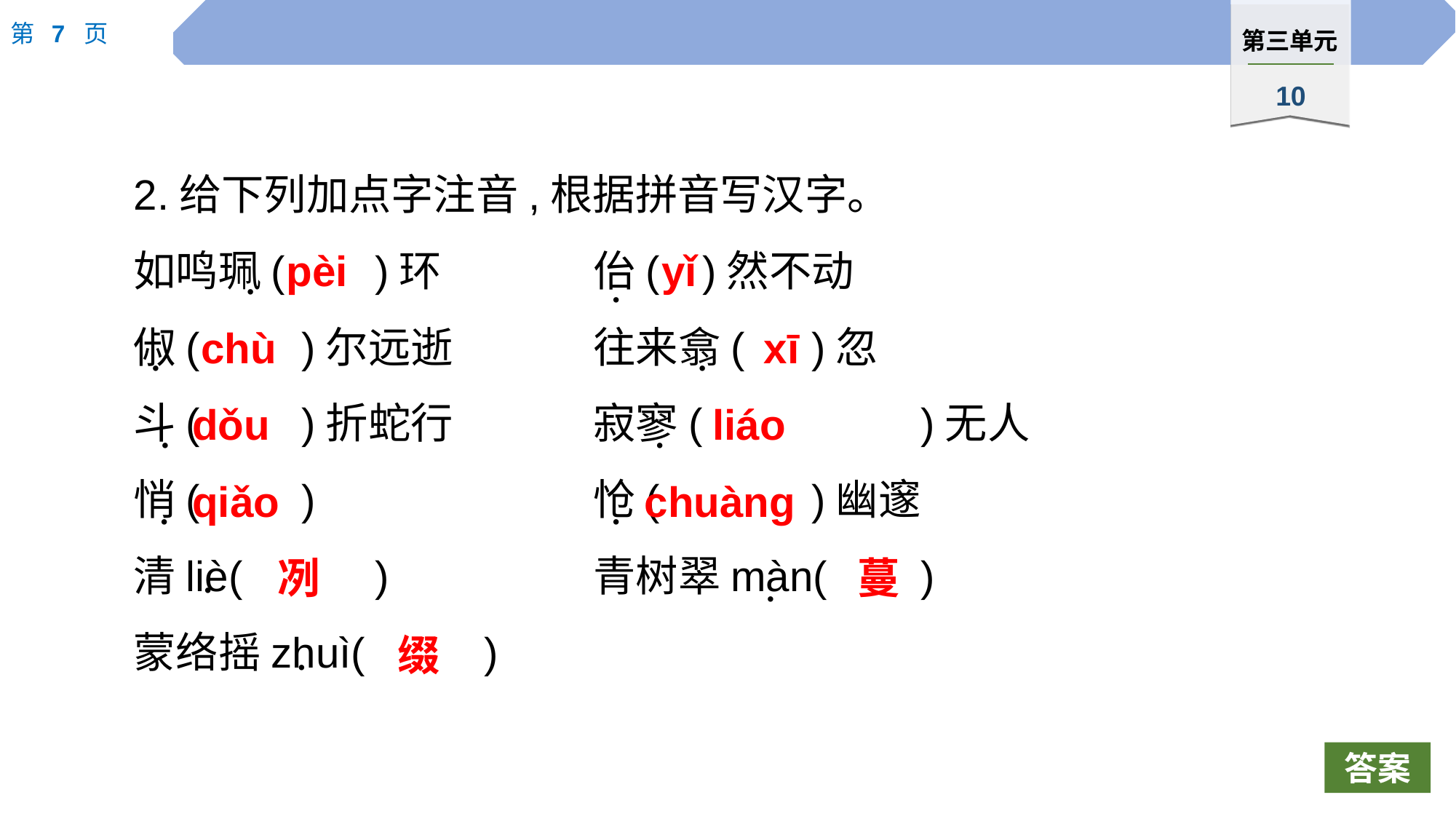

2.给下列加点字注音,根据拼音写汉字。
如鸣珮(	)环　　　	佁(	)然不动
俶(	   )尔远逝		往来翕(	)忽
斗(	   )折蛇行		寂寥(		)无人
悄(	   )			怆(		)幽邃
清liè(		)		青树翠màn(	)
蒙络摇zhuì(		)
pèi
yǐ
 ·
 ·
chù
xī
 ·
 ·
dǒu
liáo
 ·
 ·
qiǎo
chuàng
 ·
 ·
冽
蔓
 ·
 ·
缀
 ·
答案